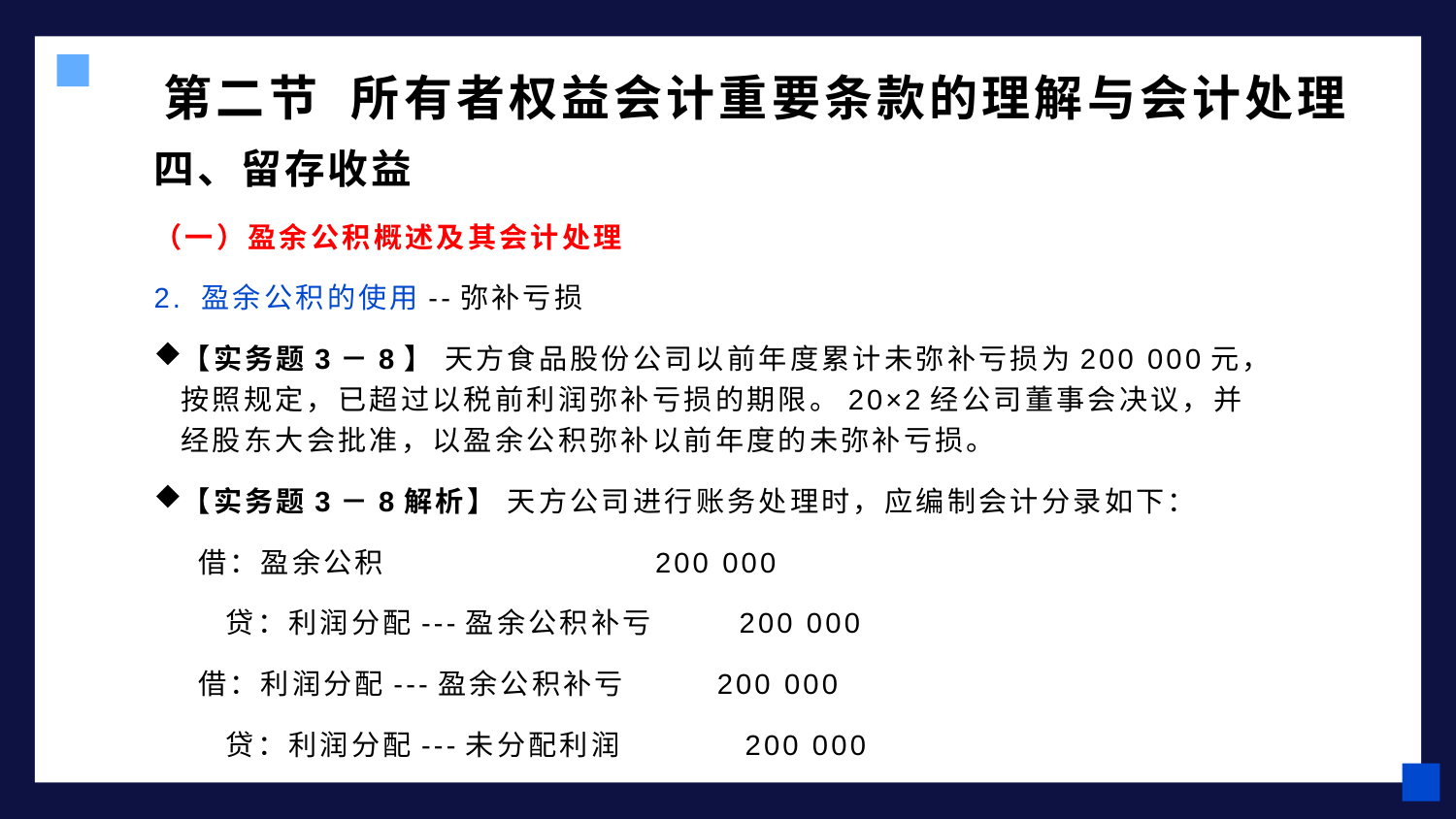

# 第二节  所有者权益会计重要条款的理解与会计处理
四、留存收益
（一）盈余公积概述及其会计处理
2. 盈余公积的使用--弥补亏损
【实务题3－8】 天方食品股份公司以前年度累计未弥补亏损为200 000元，按照规定，已超过以税前利润弥补亏损的期限。20×2经公司董事会决议，并经股东大会批准，以盈余公积弥补以前年度的未弥补亏损。
【实务题3－8解析】 天方公司进行账务处理时，应编制会计分录如下：
    借：盈余公积                            200 000
       贷：利润分配---盈余公积补亏 　    200 000
    借：利润分配---盈余公积补亏         200 000
       贷：利润分配---未分配利润       　  200 000